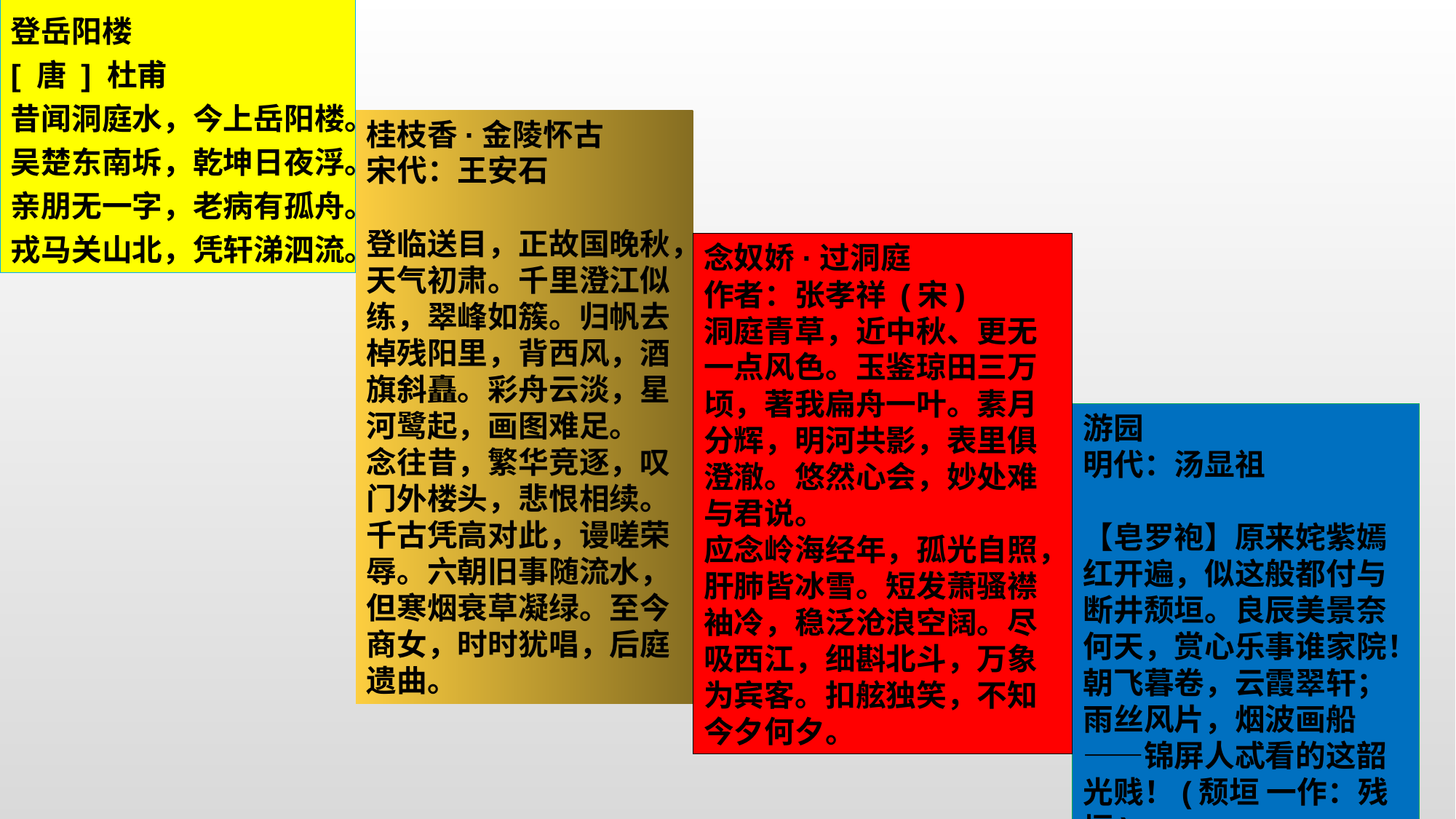

登岳阳楼
[ 唐 ] 杜甫
昔闻洞庭水，今上岳阳楼。
吴楚东南坼，乾坤日夜浮。
亲朋无一字，老病有孤舟。
戎马关山北，凭轩涕泗流。
桂枝香·金陵怀古
宋代：王安石

登临送目，正故国晚秋，天气初肃。千里澄江似练，翠峰如簇。归帆去棹残阳里，背西风，酒旗斜矗。彩舟云淡，星河鹭起，画图难足。
念往昔，繁华竞逐，叹门外楼头，悲恨相续。千古凭高对此，谩嗟荣辱。六朝旧事随流水，但寒烟衰草凝绿。至今商女，时时犹唱，后庭遗曲。
念奴娇·过洞庭
作者：张孝祥 (宋)
洞庭青草，近中秋、更无一点风色。玉鉴琼田三万顷，著我扁舟一叶。素月分辉，明河共影，表里俱澄澈。悠然心会，妙处难与君说。
应念岭海经年，孤光自照，肝肺皆冰雪。短发萧骚襟袖冷，稳泛沧浪空阔。尽吸西江，细斟北斗，万象为宾客。扣舷独笑，不知今夕何夕。
游园
明代：汤显祖

【皂罗袍】原来姹紫嫣红开遍，似这般都付与断井颓垣。良辰美景奈何天，赏心乐事谁家院！朝飞暮卷，云霞翠轩；雨丝风片，烟波画船——锦屏人忒看的这韶光贱！(颓垣 一作：残垣)